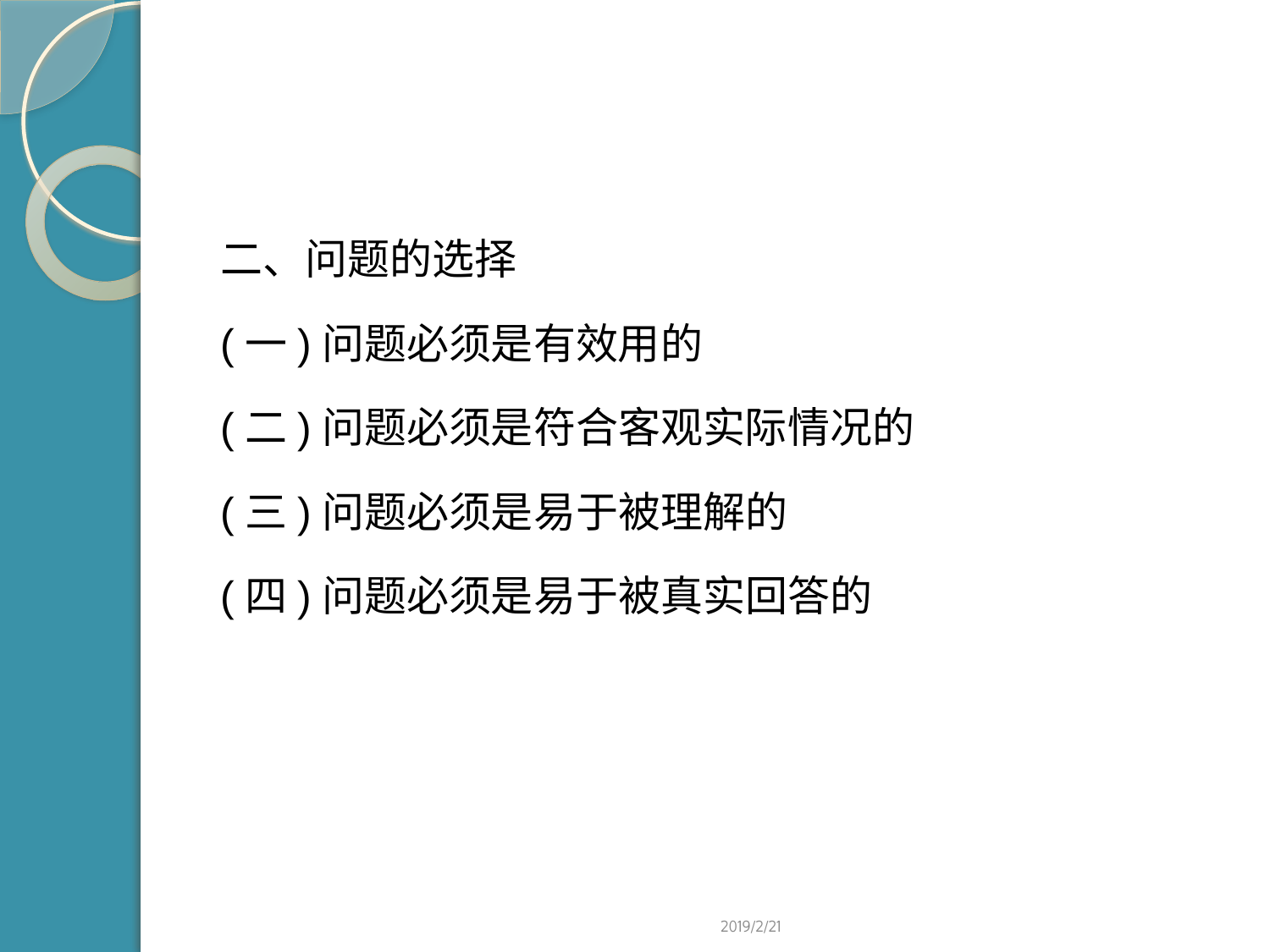

#
二、问题的选择
(一)问题必须是有效用的
(二)问题必须是符合客观实际情况的
(三)问题必须是易于被理解的
(四)问题必须是易于被真实回答的

2019/2/21